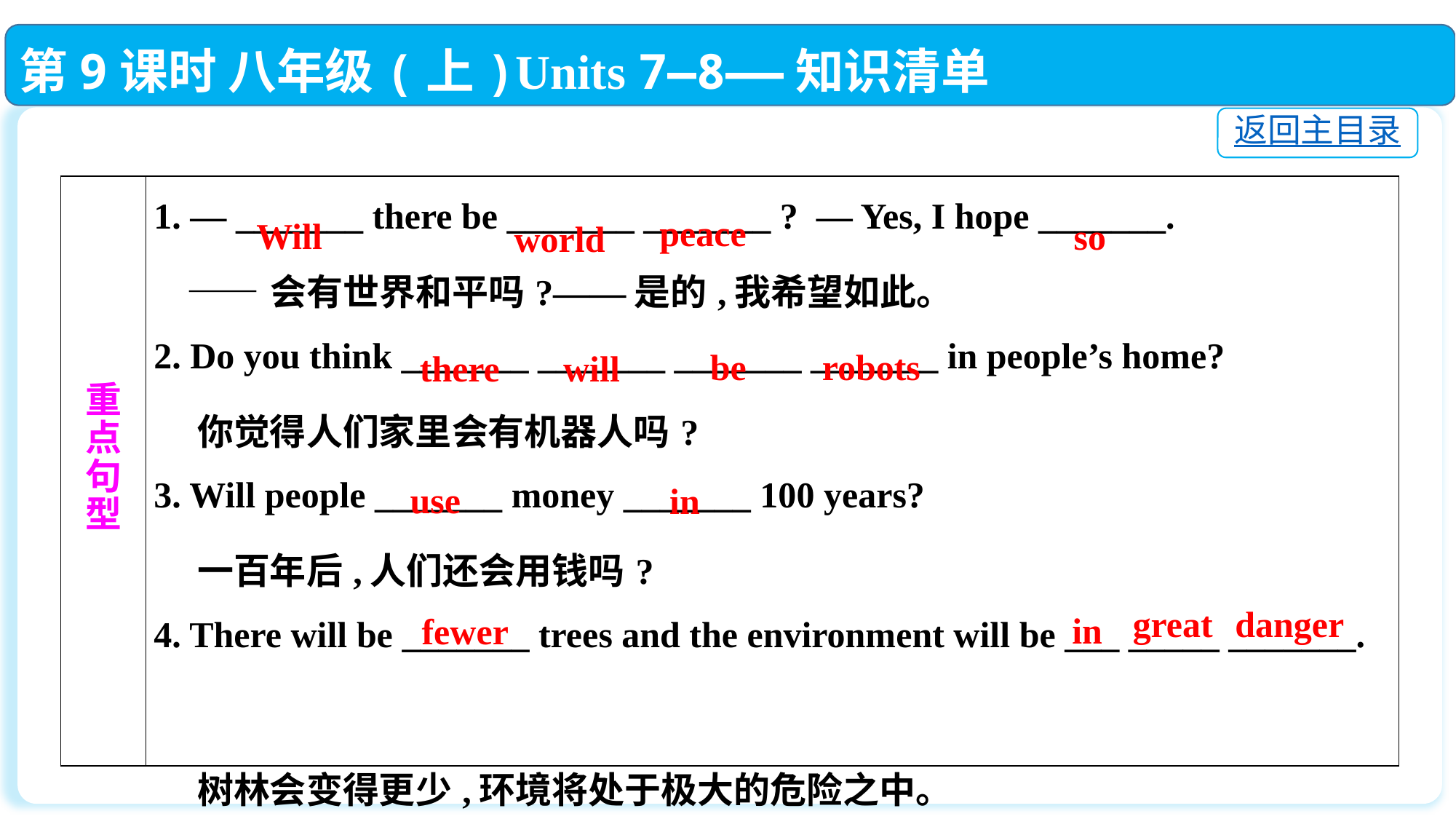

第9课时 八年级(上)Units 7—8——知识清单

返回主目录
| 重 点 句 型 | 1. — \_\_\_\_\_\_\_ there be \_\_\_\_\_\_\_ \_\_\_\_\_\_\_ ? — Yes, I hope \_\_\_\_\_\_\_. ——会有世界和平吗?——是的,我希望如此。 2. Do you think \_\_\_\_\_\_\_ \_\_\_\_\_\_\_ \_\_\_\_\_\_\_ \_\_\_\_\_\_\_ in people’s home? 你觉得人们家里会有机器人吗? 3. Will people \_\_\_\_\_\_\_ money \_\_\_\_\_\_\_ 100 years? 一百年后,人们还会用钱吗? 4. There will be \_\_\_\_\_\_\_ trees and the environment will be \_\_\_ \_\_\_\_\_ \_\_\_\_\_\_\_. 　 树林会变得更少,环境将处于极大的危险之中。 |
| --- | --- |
 peace
 Will
 so
 world

be
robots
will
there
use
in
great
danger
in
fewer